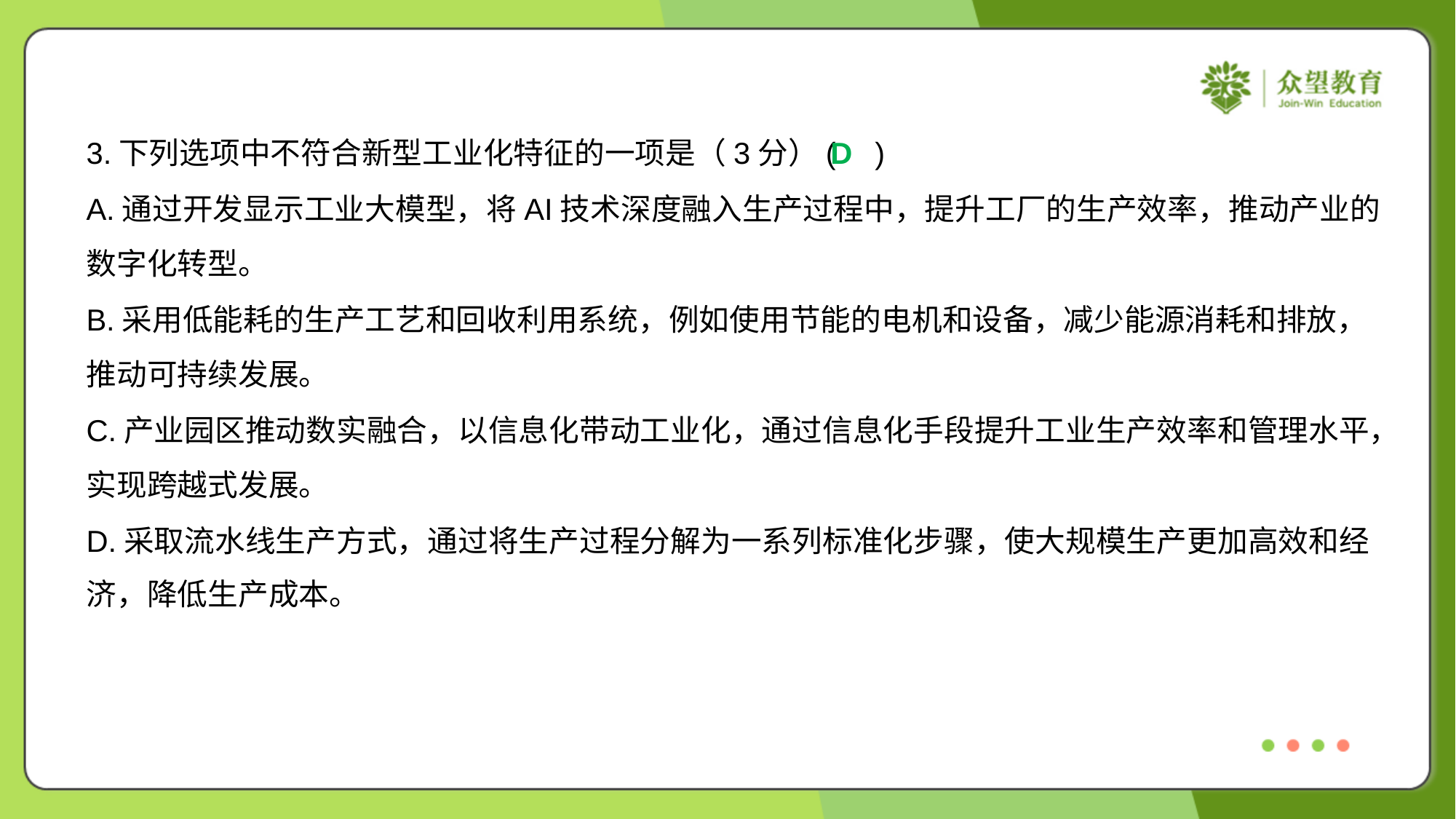

3.下列选项中不符合新型工业化特征的一项是（3分）(     )
D
A.通过开发显示工业大模型，将AI技术深度融入生产过程中，提升工厂的生产效率，推动产业的
数字化转型。
B.采用低能耗的生产工艺和回收利用系统，例如使用节能的电机和设备，减少能源消耗和排放，
推动可持续发展。
C.产业园区推动数实融合，以信息化带动工业化，通过信息化手段提升工业生产效率和管理水平，
实现跨越式发展。
D.采取流水线生产方式，通过将生产过程分解为一系列标准化步骤，使大规模生产更加高效和经
济，降低生产成本。